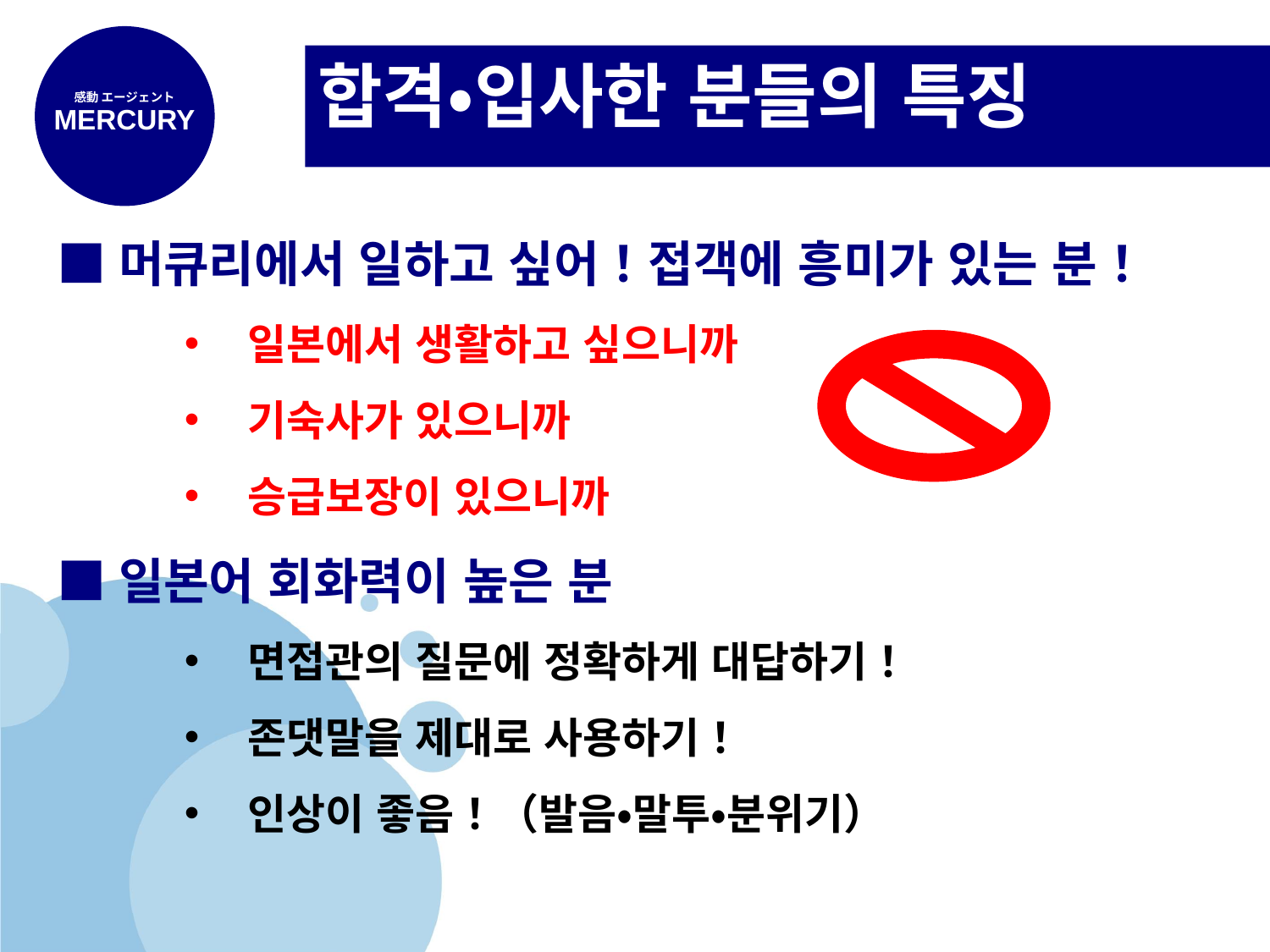

# 합격・입사한 분들의 특징
感動 エージェント
MERCURY
■머큐리에서 일하고 싶어！접객에 흥미가 있는 분！
일본에서 생활하고 싶으니까
기숙사가 있으니까
승급보장이 있으니까
■일본어 회화력이 높은 분
면접관의 질문에 정확하게 대답하기！
존댓말을 제대로 사용하기！
인상이 좋음！（발음・말투・분위기）